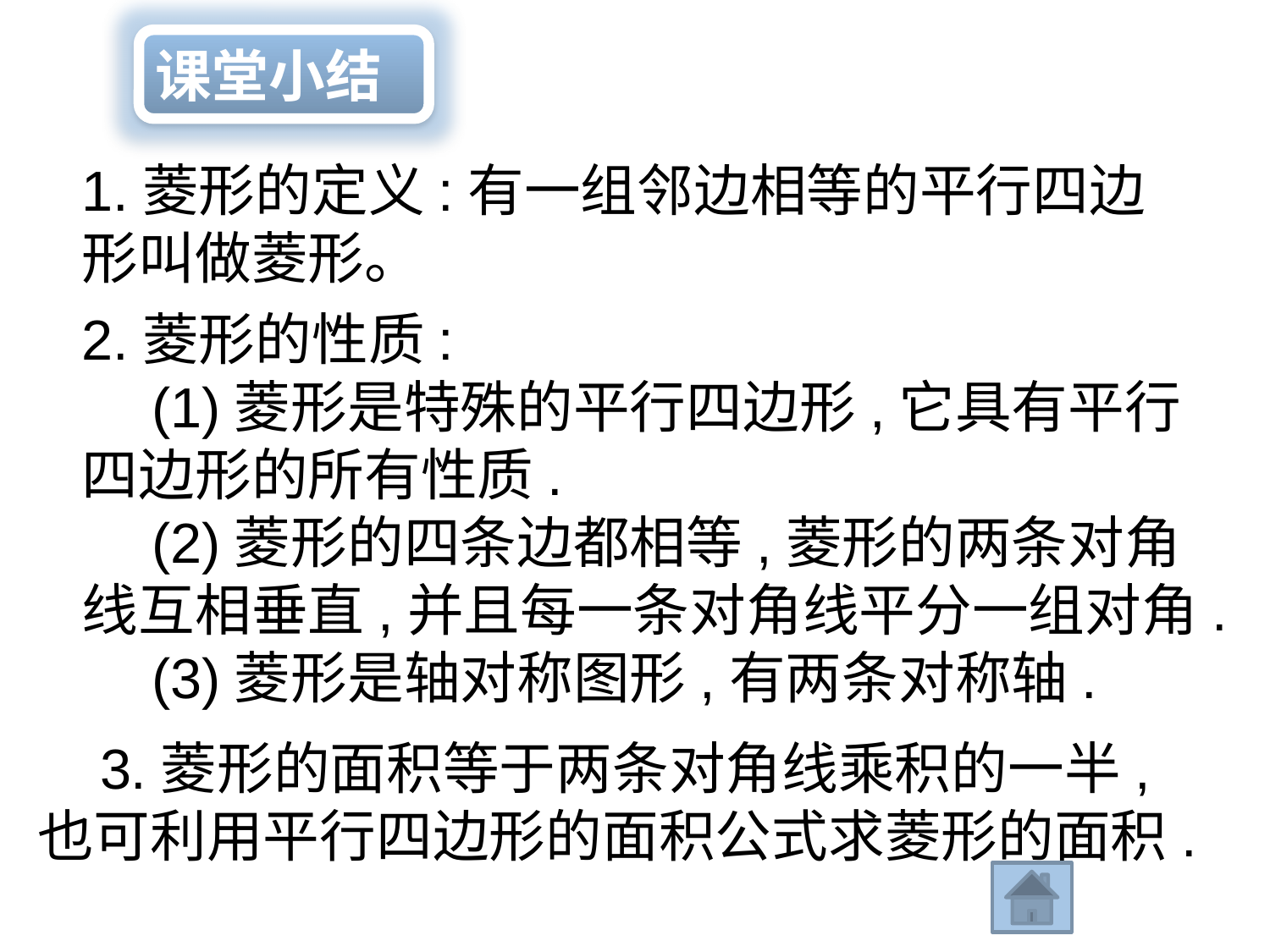

课堂小结
1.菱形的定义:有一组邻边相等的平行四边形叫做菱形。
2.菱形的性质:
　(1)菱形是特殊的平行四边形,它具有平行四边形的所有性质.
　(2)菱形的四条边都相等,菱形的两条对角线互相垂直,并且每一条对角线平分一组对角.
　(3)菱形是轴对称图形,有两条对称轴.
    3.菱形的面积等于两条对角线乘积的一半,也可利用平行四边形的面积公式求菱形的面积.